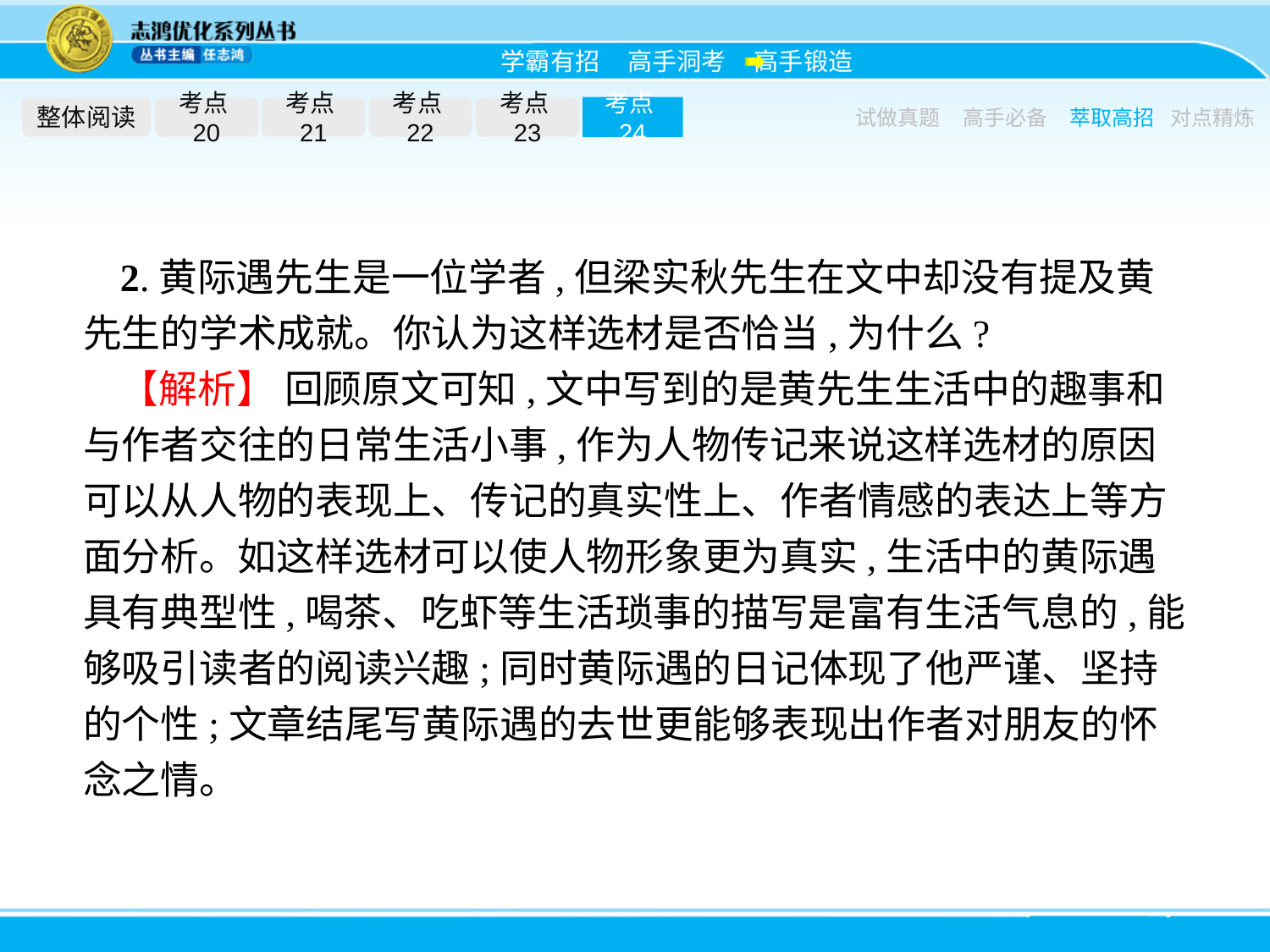

整体阅读
考点20
考点21
考点22
考点23
考点24
试做真题
高手必备
萃取高招
对点精炼
2.黄际遇先生是一位学者,但梁实秋先生在文中却没有提及黄先生的学术成就。你认为这样选材是否恰当,为什么?
【解析】 回顾原文可知,文中写到的是黄先生生活中的趣事和与作者交往的日常生活小事,作为人物传记来说这样选材的原因可以从人物的表现上、传记的真实性上、作者情感的表达上等方面分析。如这样选材可以使人物形象更为真实,生活中的黄际遇具有典型性,喝茶、吃虾等生活琐事的描写是富有生活气息的,能够吸引读者的阅读兴趣;同时黄际遇的日记体现了他严谨、坚持的个性;文章结尾写黄际遇的去世更能够表现出作者对朋友的怀念之情。